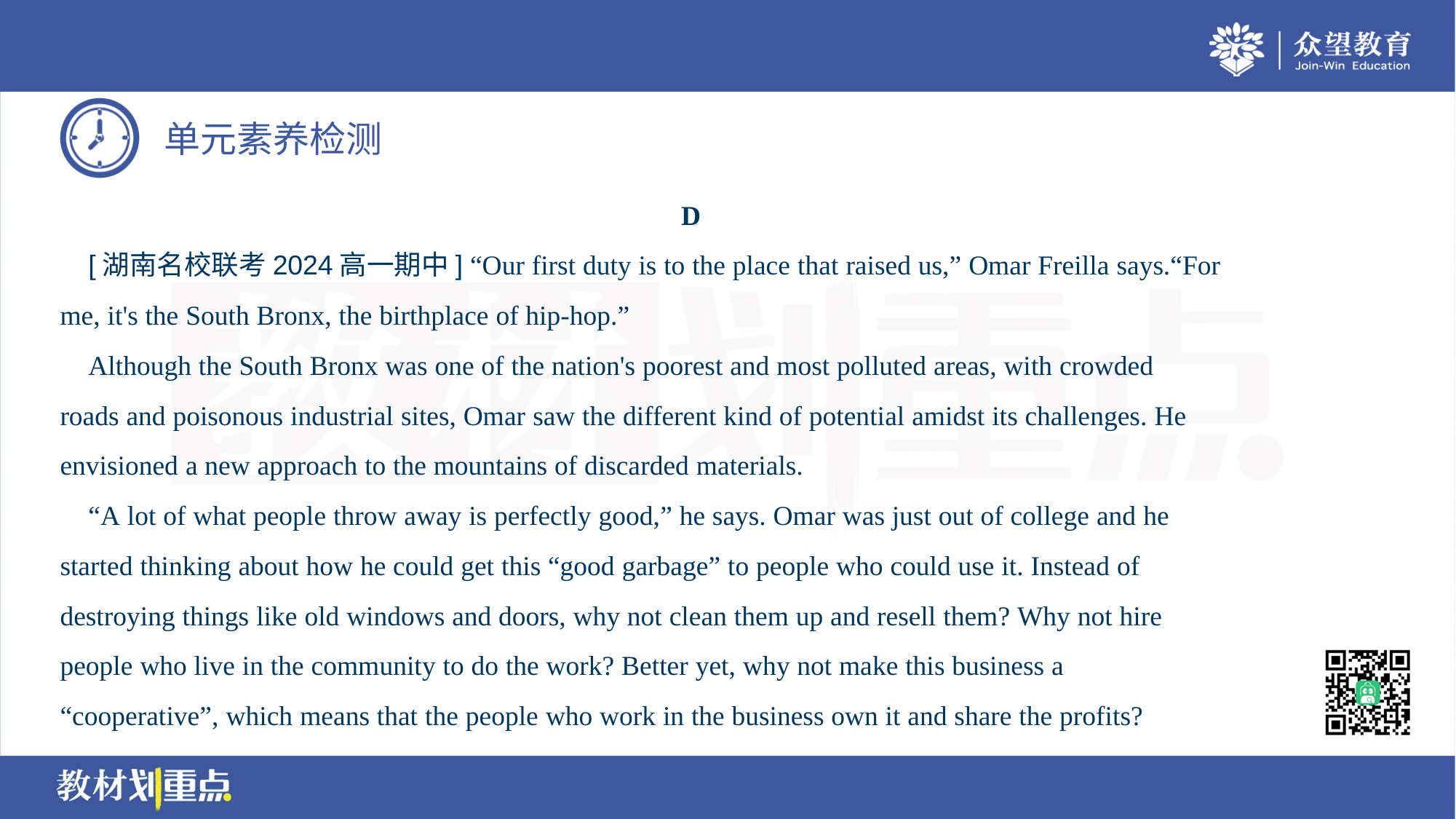

D
    [湖南名校联考2024高一期中] “Our first duty is to the place that raised us,” Omar Freilla says.“For
me, it's the South Bronx, the birthplace of hip-hop.”
    Although the South Bronx was one of the nation's poorest and most polluted areas, with crowded
roads and poisonous industrial sites, Omar saw the different kind of potential amidst its challenges. He
envisioned a new approach to the mountains of discarded materials.
    “A lot of what people throw away is perfectly good,” he says. Omar was just out of college and he
started thinking about how he could get this “good garbage” to people who could use it. Instead of
destroying things like old windows and doors, why not clean them up and resell them? Why not hire
people who live in the community to do the work? Better yet, why not make this business a
“cooperative”, which means that the people who work in the business own it and share the profits?